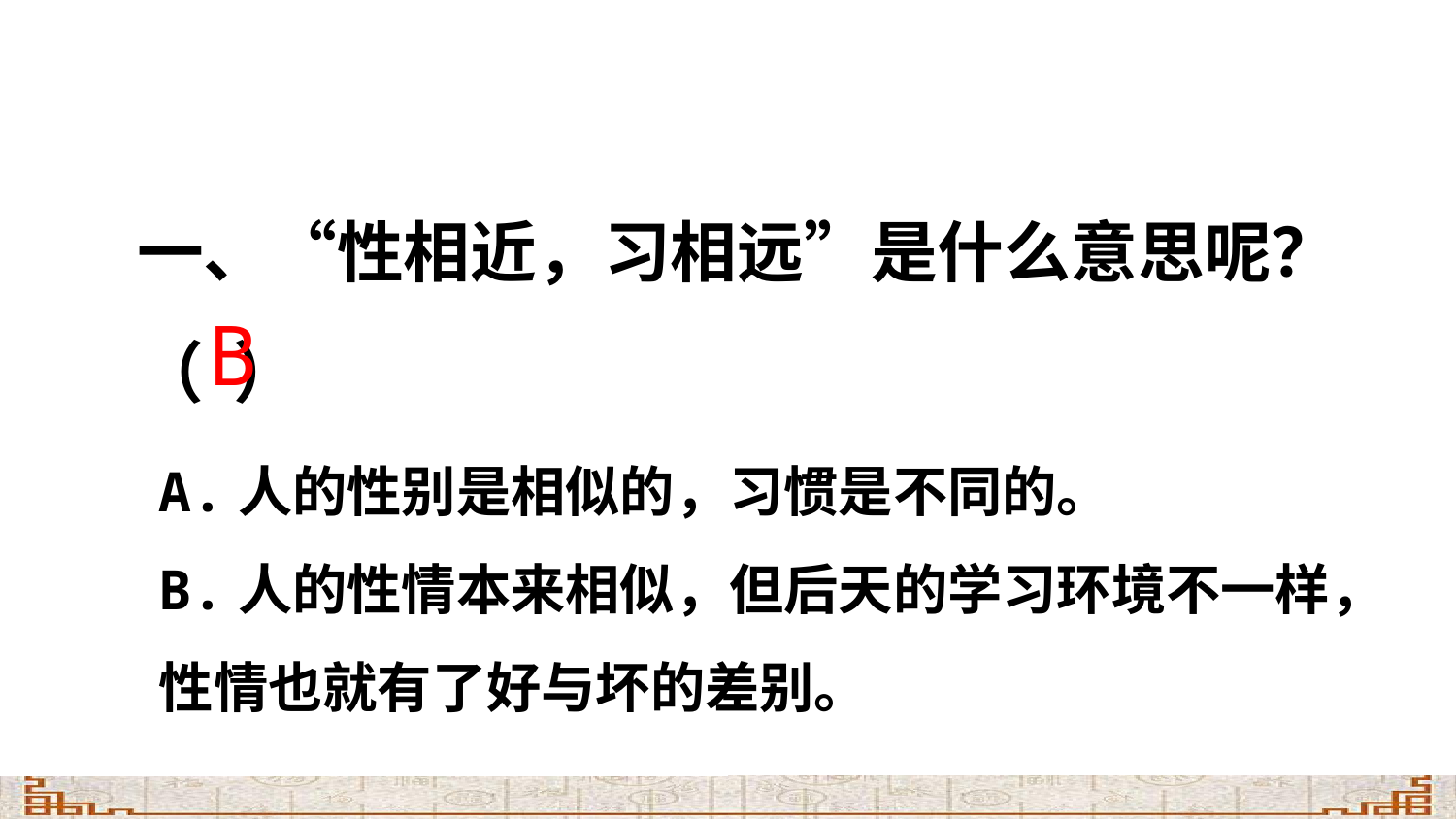

一、“性相近，习相远”是什么意思呢？（  ）
B
A.人的性别是相似的，习惯是不同的。
B.人的性情本来相似，但后天的学习环境不一样，性情也就有了好与坏的差别。